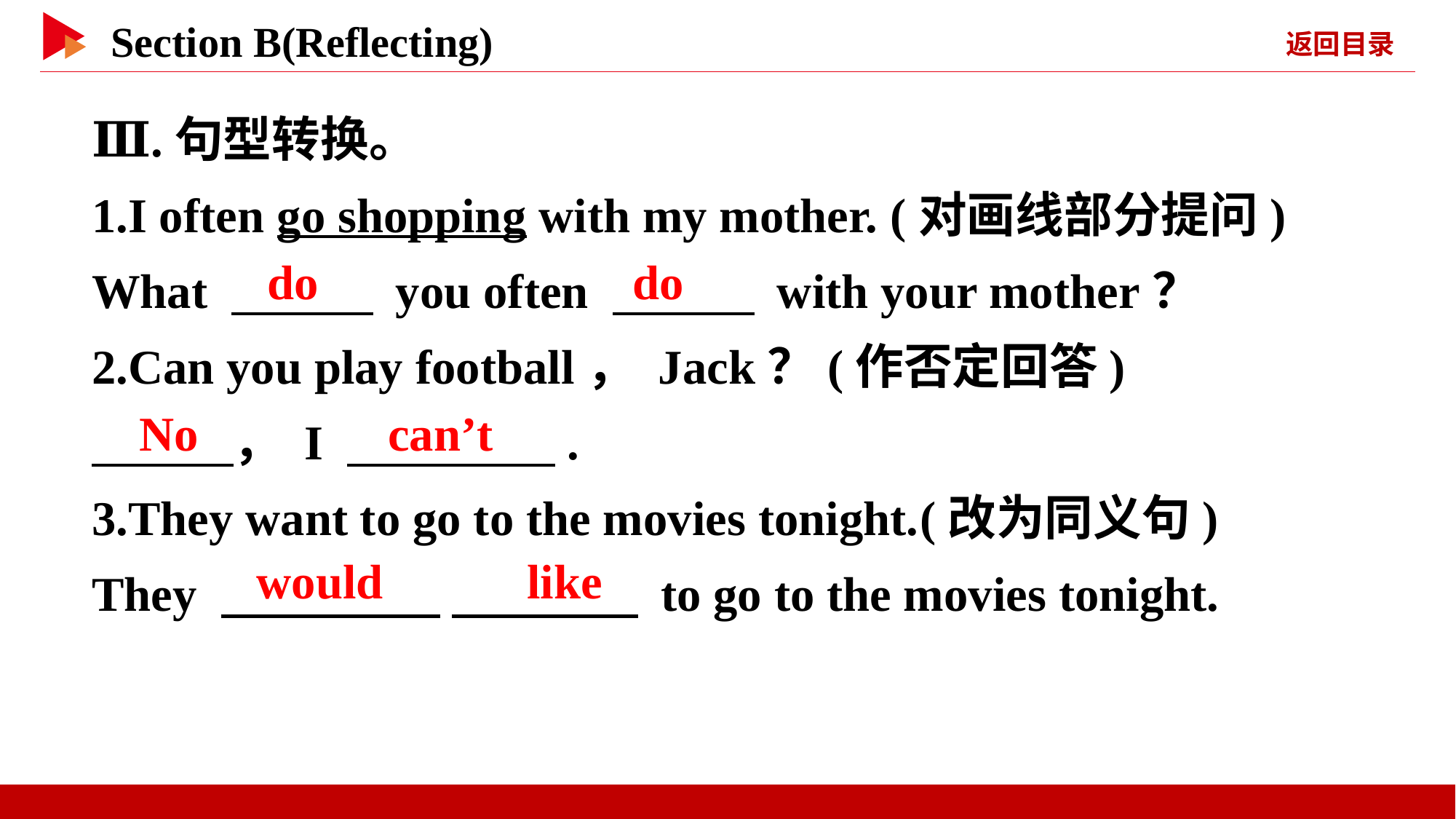

Ⅲ.句型转换。
1.I often go shopping with my mother. (对画线部分提问)
What 　    　 you often 　    　 with your mother？
2.Can you play football， Jack？(作否定回答)
　    　， I 　          　.
3.They want to go to the movies tonight.(改为同义句)
They 　           　 　        　 to go to the movies tonight.
do
do
No
can’t
would 　 　like